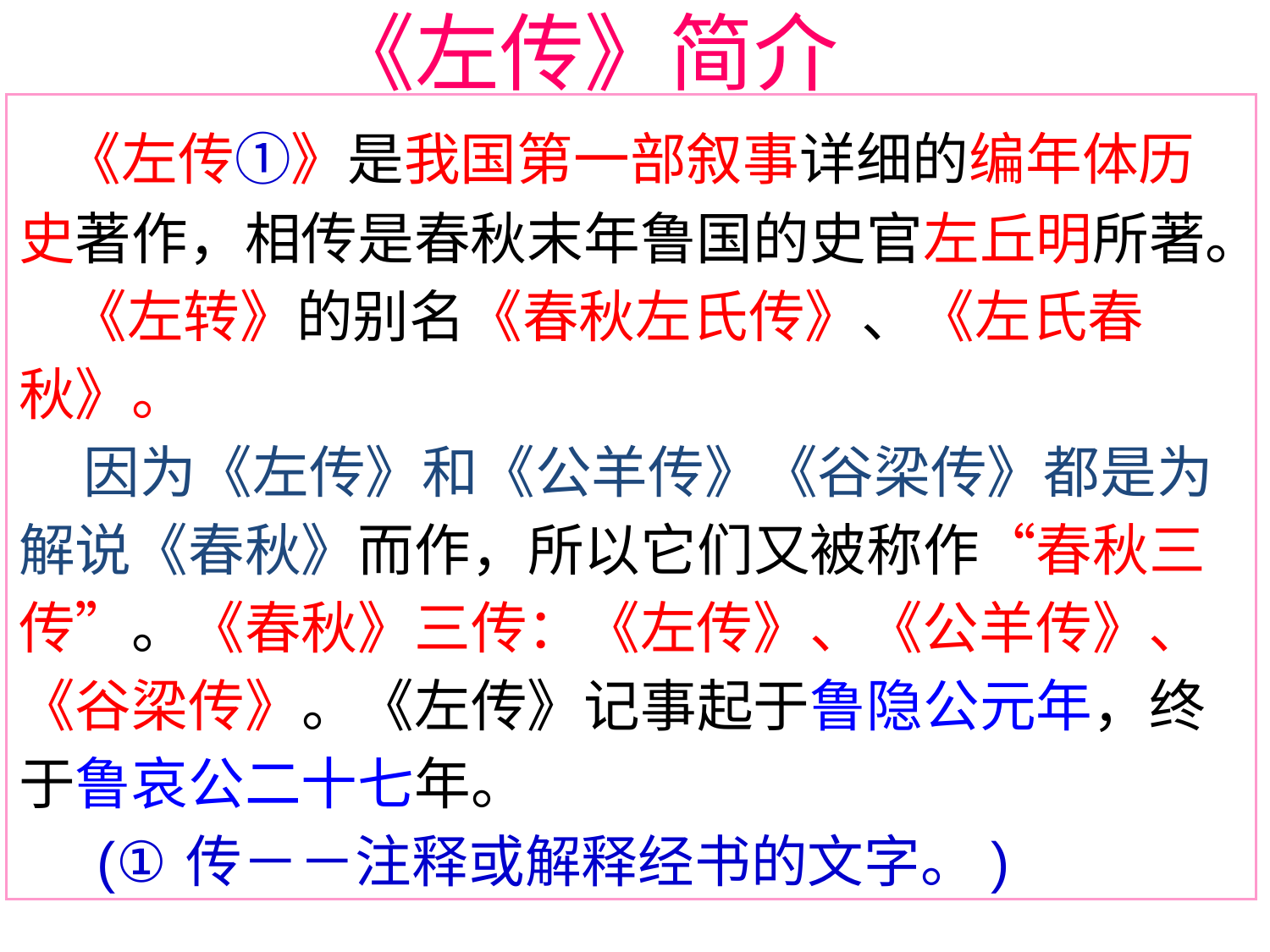

《左传》简介
  《左传①》是我国第一部叙事详细的编年体历史著作，相传是春秋末年鲁国的史官左丘明所著。
   《左转》的别名《春秋左氏传》、《左氏春秋》。
    因为《左传》和《公羊传》《谷梁传》都是为解说《春秋》而作，所以它们又被称作“春秋三传”。《春秋》三传：《左传》、《公羊传》、《谷梁传》。《左传》记事起于鲁隐公元年，终于鲁哀公二十七年。
     (①传－－注释或解释经书的文字。)